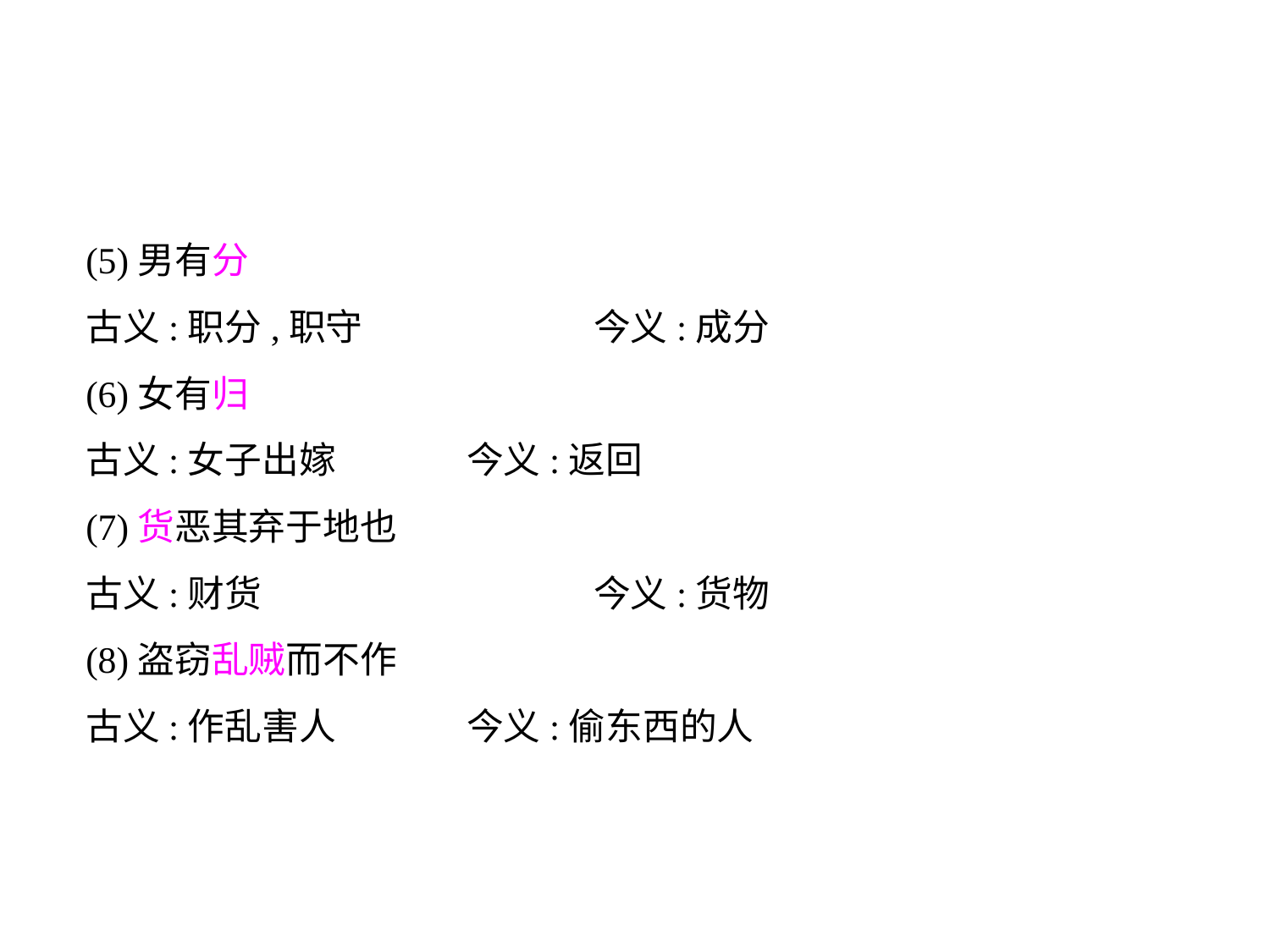

(5)男有分
古义:职分,职守		今义:成分
(6)女有归
古义:女子出嫁		今义:返回
(7)货恶其弃于地也
古义:财货			今义:货物
(8)盗窃乱贼而不作
古义:作乱害人		今义:偷东西的人